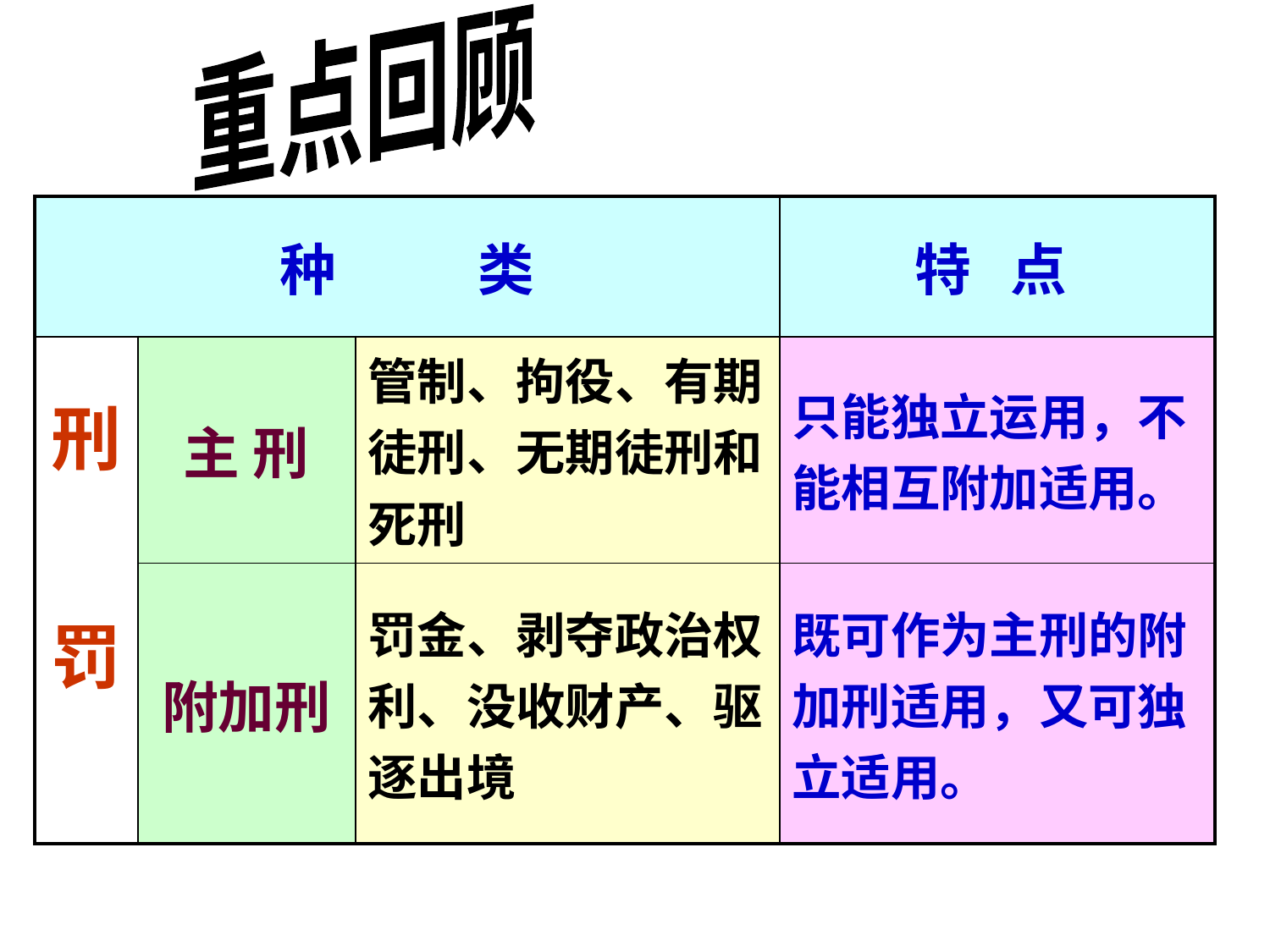

重点回顾
| 种 类 |  |  | 特 点 |
| --- | --- | --- | --- |
| 刑 罚 | 主 刑 | 管制、拘役、有期徒刑、无期徒刑和死刑 | 只能独立运用，不能相互附加适用。 |
|  | 附加刑 | 罚金、剥夺政治权利、没收财产、驱逐出境 | 既可作为主刑的附加刑适用，又可独立适用。 |